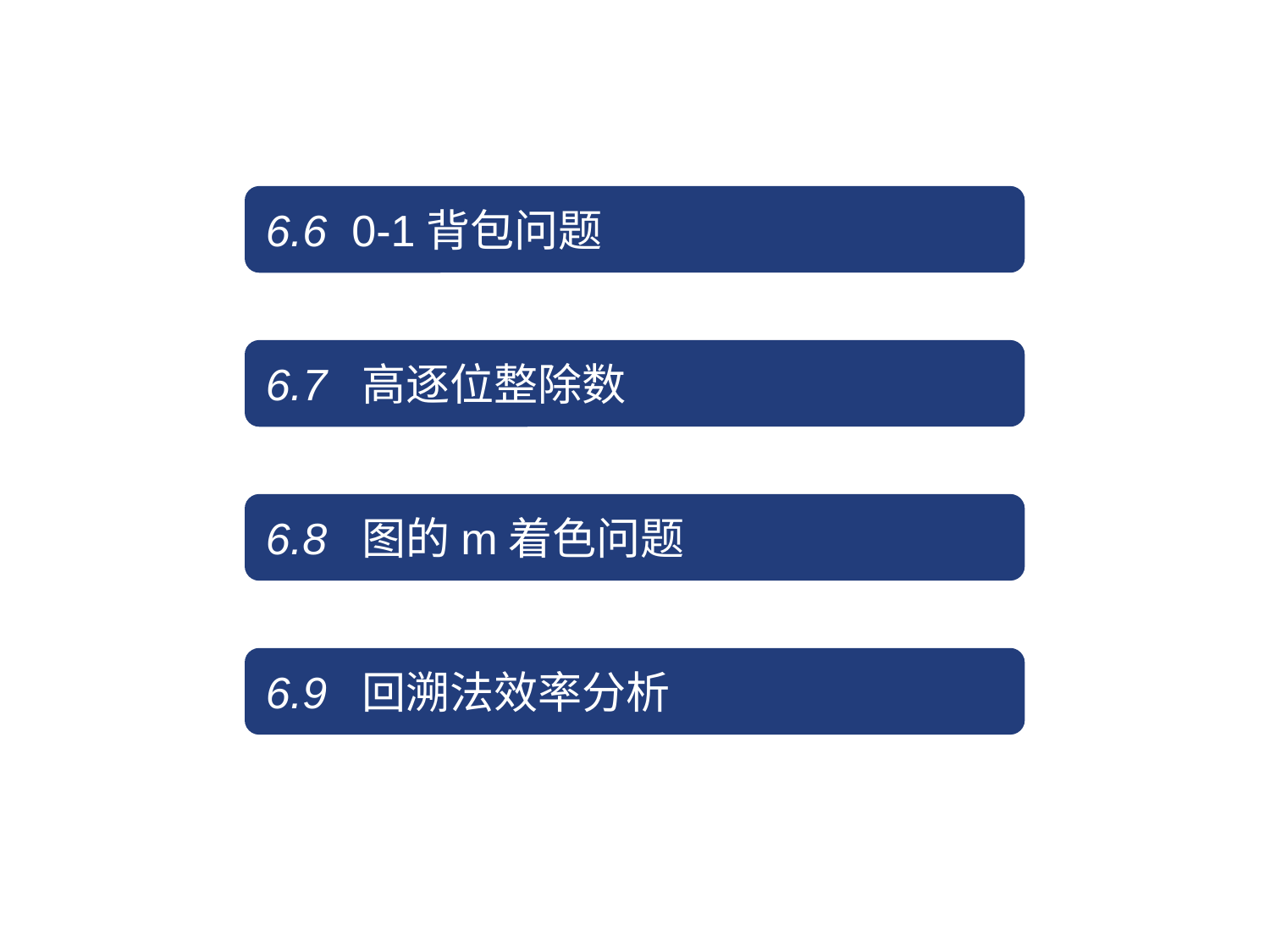

6.6  0-1背包问题
6.7  高逐位整除数
6.8  图的m着色问题
6.9  回溯法效率分析